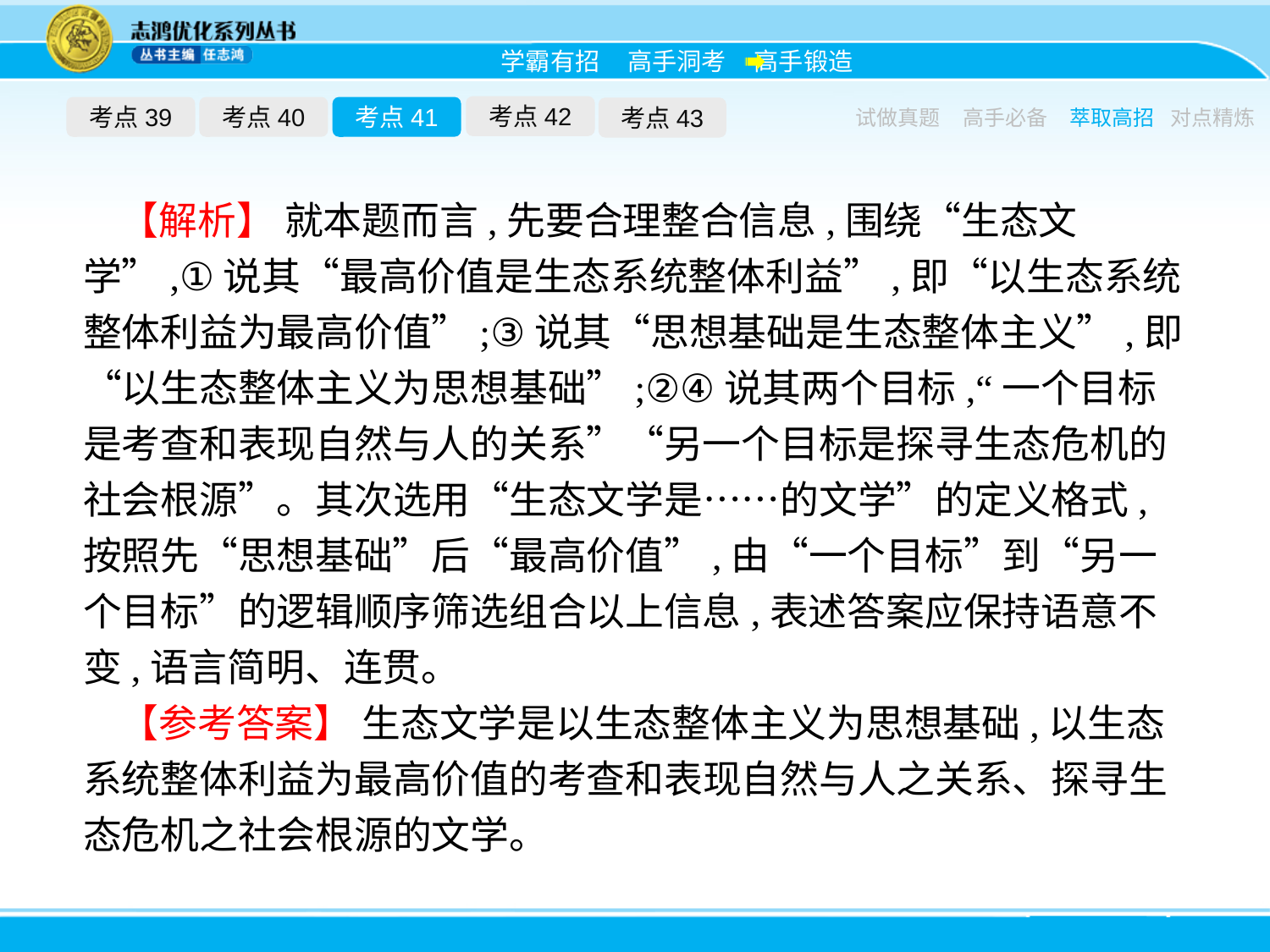

考点42
考点39
考点40
考点41
考点43
试做真题
高手必备
萃取高招
对点精炼
【解析】 就本题而言,先要合理整合信息,围绕“生态文学”,①说其“最高价值是生态系统整体利益”,即“以生态系统整体利益为最高价值”;③说其“思想基础是生态整体主义”,即“以生态整体主义为思想基础”;②④说其两个目标,“一个目标是考查和表现自然与人的关系”“另一个目标是探寻生态危机的社会根源”。其次选用“生态文学是……的文学”的定义格式,按照先“思想基础”后“最高价值”,由“一个目标”到“另一个目标”的逻辑顺序筛选组合以上信息,表述答案应保持语意不变,语言简明、连贯。
【参考答案】 生态文学是以生态整体主义为思想基础,以生态系统整体利益为最高价值的考查和表现自然与人之关系、探寻生态危机之社会根源的文学。